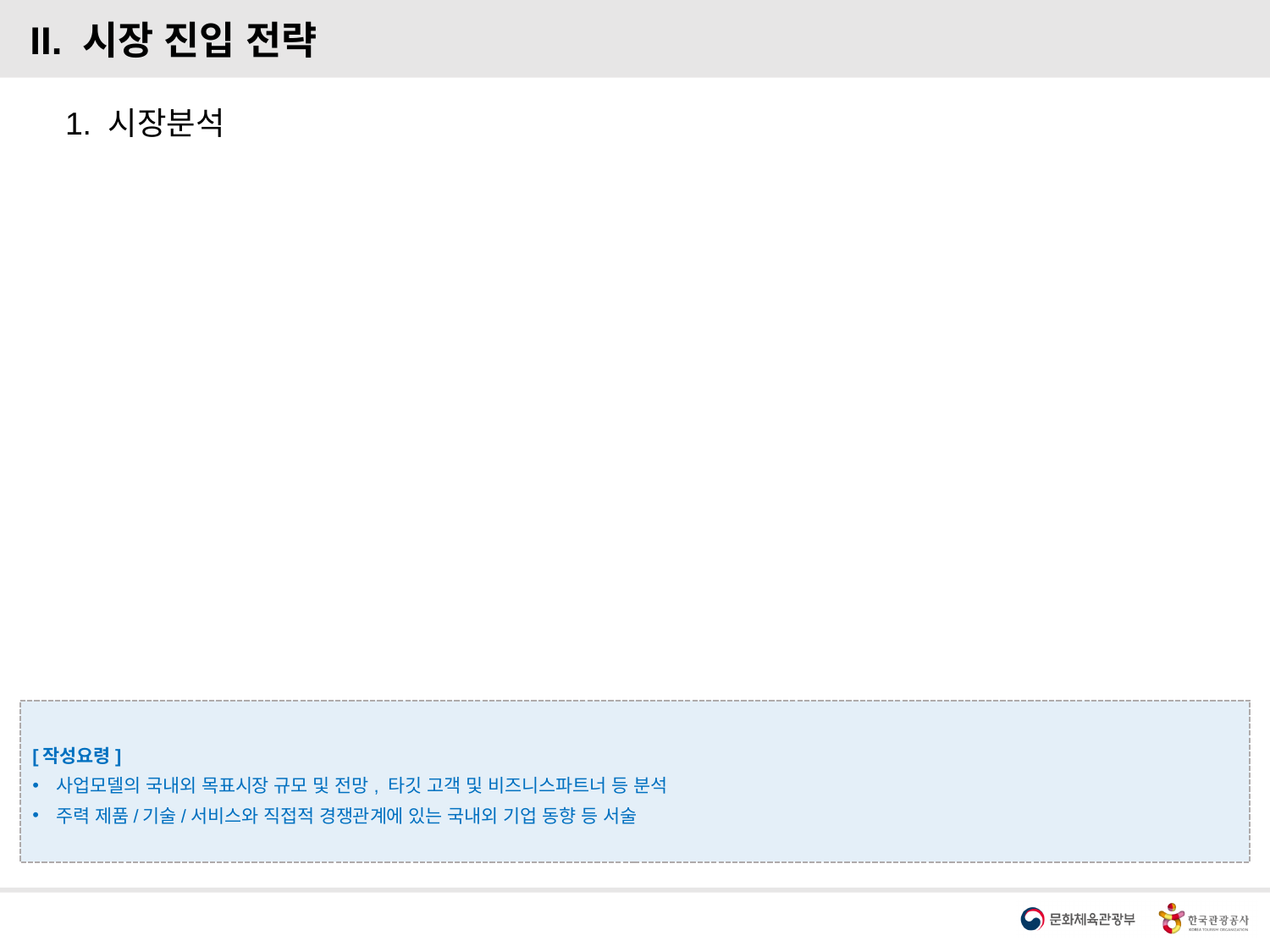

II. 시장 진입 전략
1. 시장분석
[작성요령]
사업모델의 국내외 목표시장 규모 및 전망, 타깃 고객 및 비즈니스파트너 등 분석
주력 제품/기술/서비스와 직접적 경쟁관계에 있는 국내외 기업 동향 등 서술